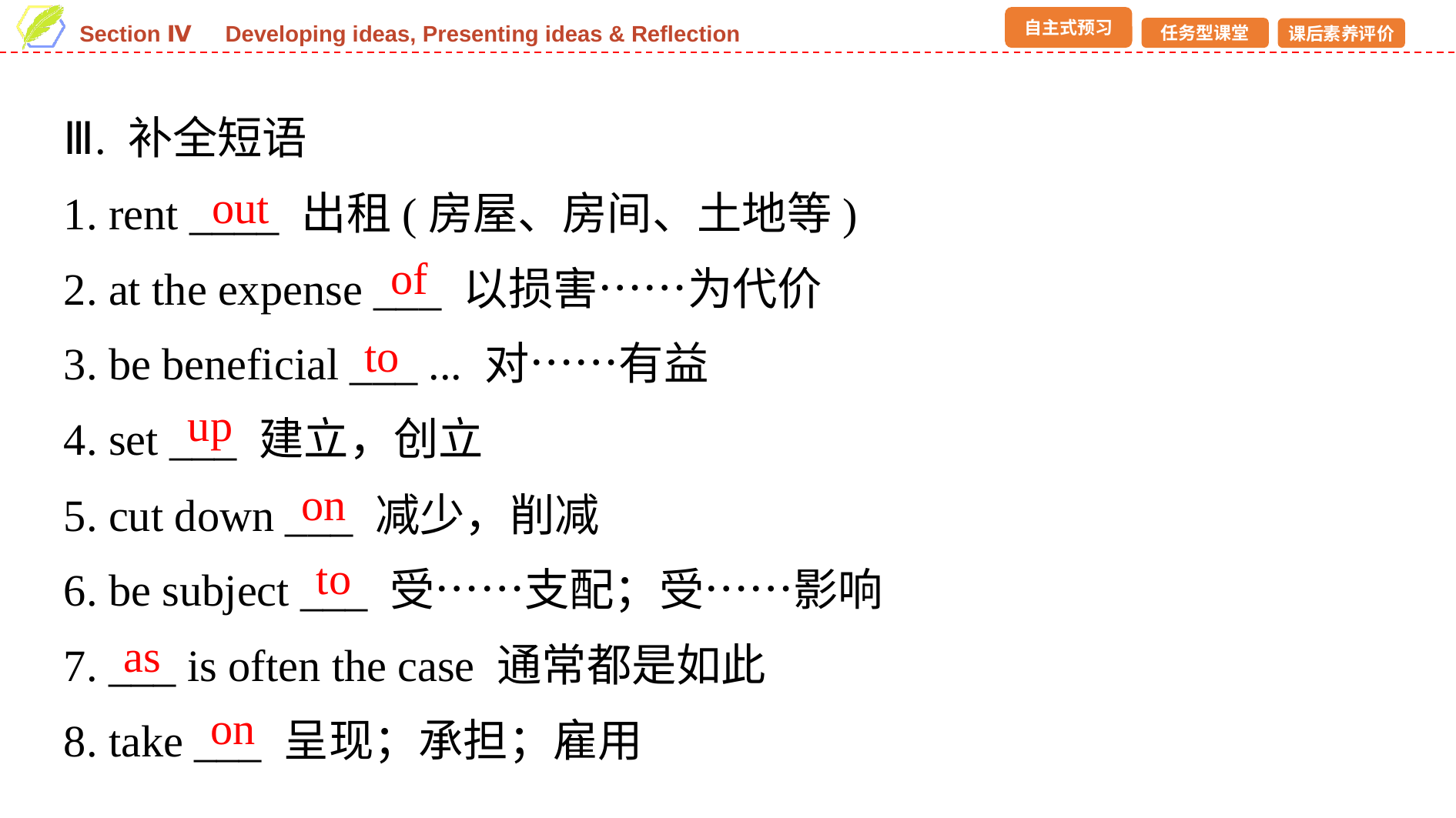

Ⅲ. 补全短语
1. rent ____ 出租(房屋、房间、土地等)
2. at the expense ___ 以损害……为代价
3. be beneficial ___ ... 对……有益
4. set ___ 建立，创立
5. cut down ___ 减少，削减
6. be subject ___ 受……支配；受……影响
7. ___ is often the case 通常都是如此
8. take ___ 呈现；承担；雇用
out
of
to
up
on
to
as
on